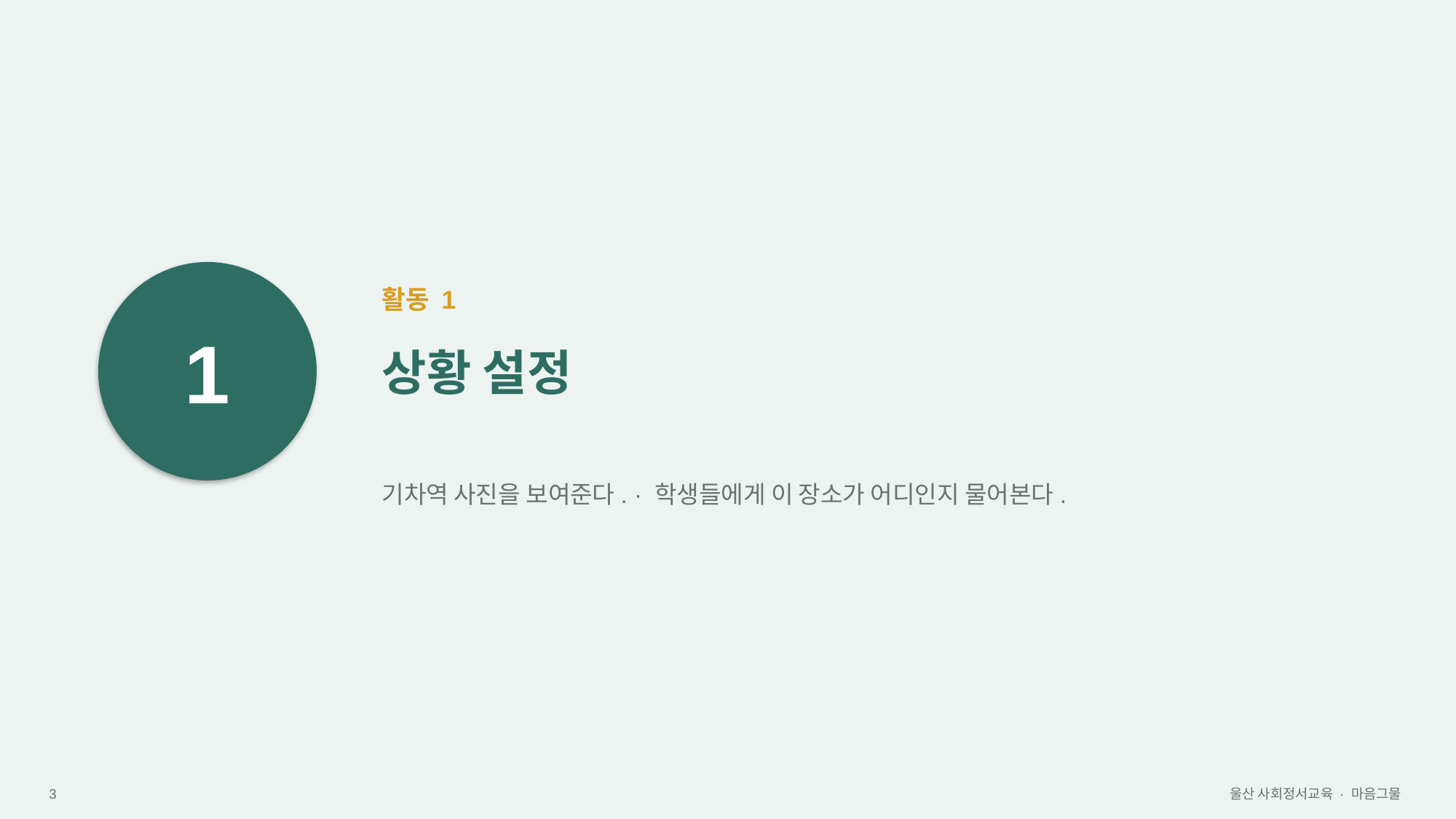

1
활동 1
상황 설정
기차역 사진을 보여준다. · 학생들에게 이 장소가 어디인지 물어본다.
3
울산 사회정서교육 · 마음그물